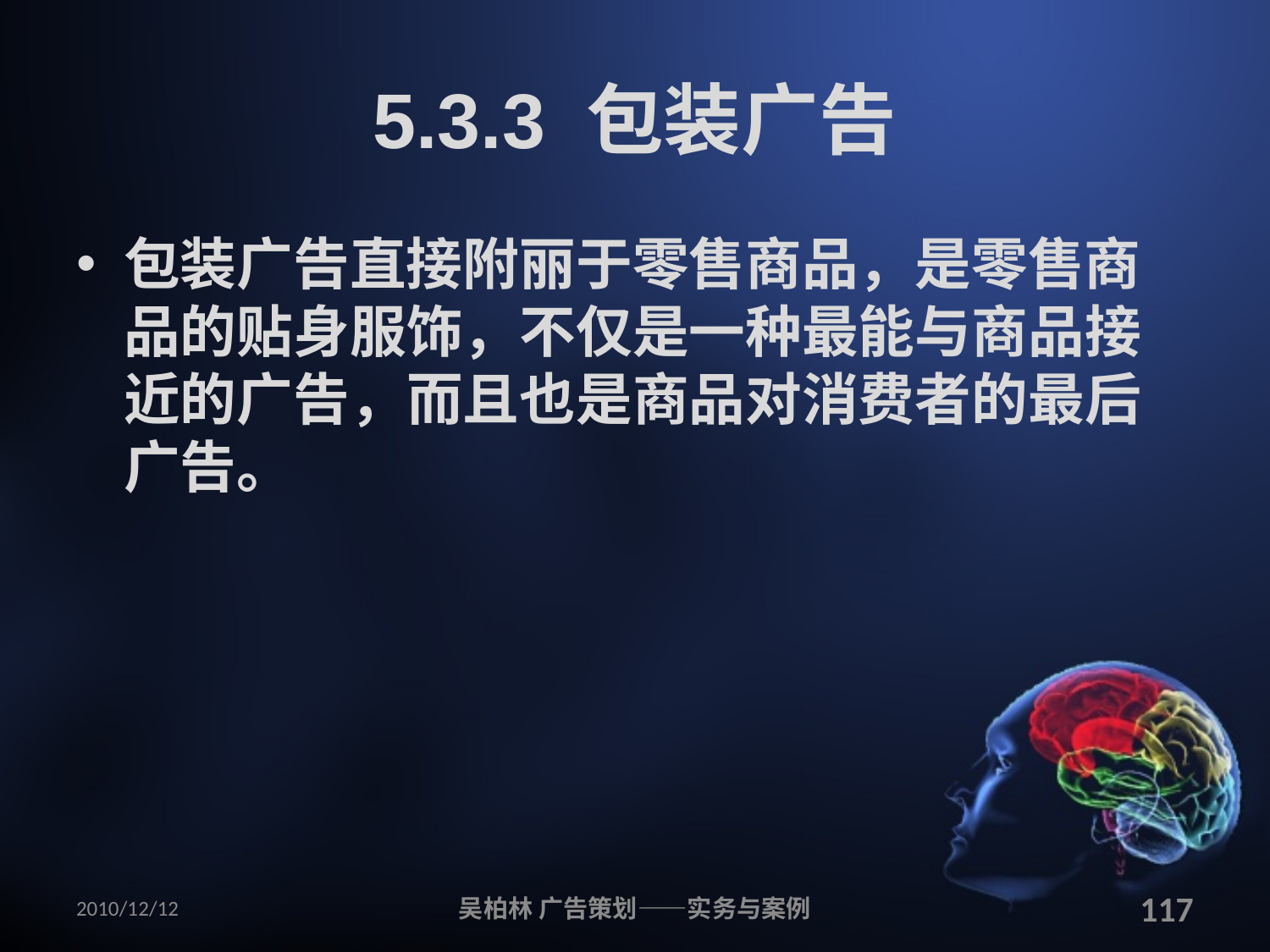

# 5.3.3 包装广告
包装广告直接附丽于零售商品，是零售商品的贴身服饰，不仅是一种最能与商品接近的广告，而且也是商品对消费者的最后广告。
2010/12/12
吴柏林 广告策划——实务与案例
117